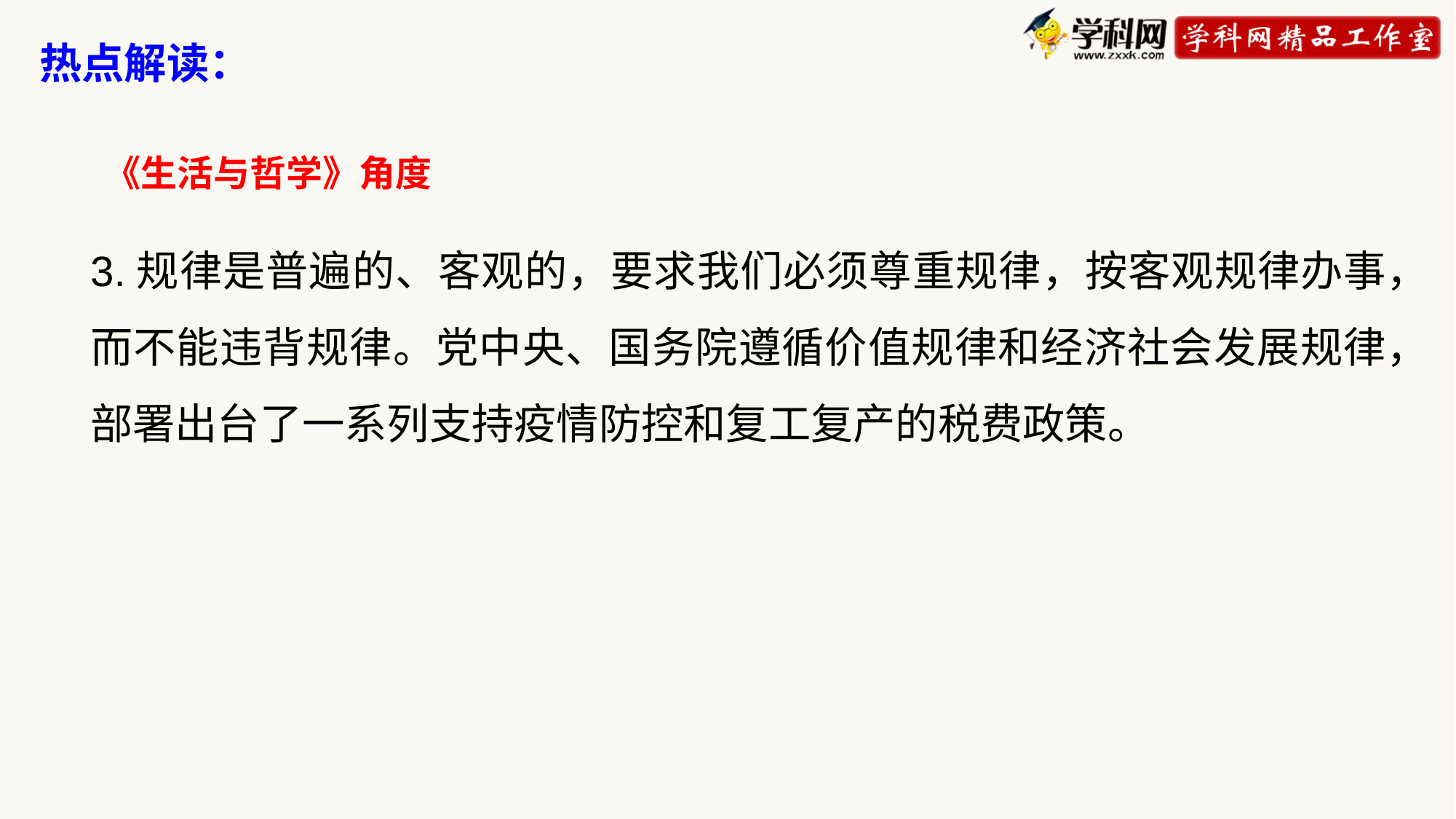

热点解读：
《生活与哲学》角度
3.规律是普遍的、客观的，要求我们必须尊重规律，按客观规律办事，而不能违背规律。党中央、国务院遵循价值规律和经济社会发展规律，部署出台了一系列支持疫情防控和复工复产的税费政策。